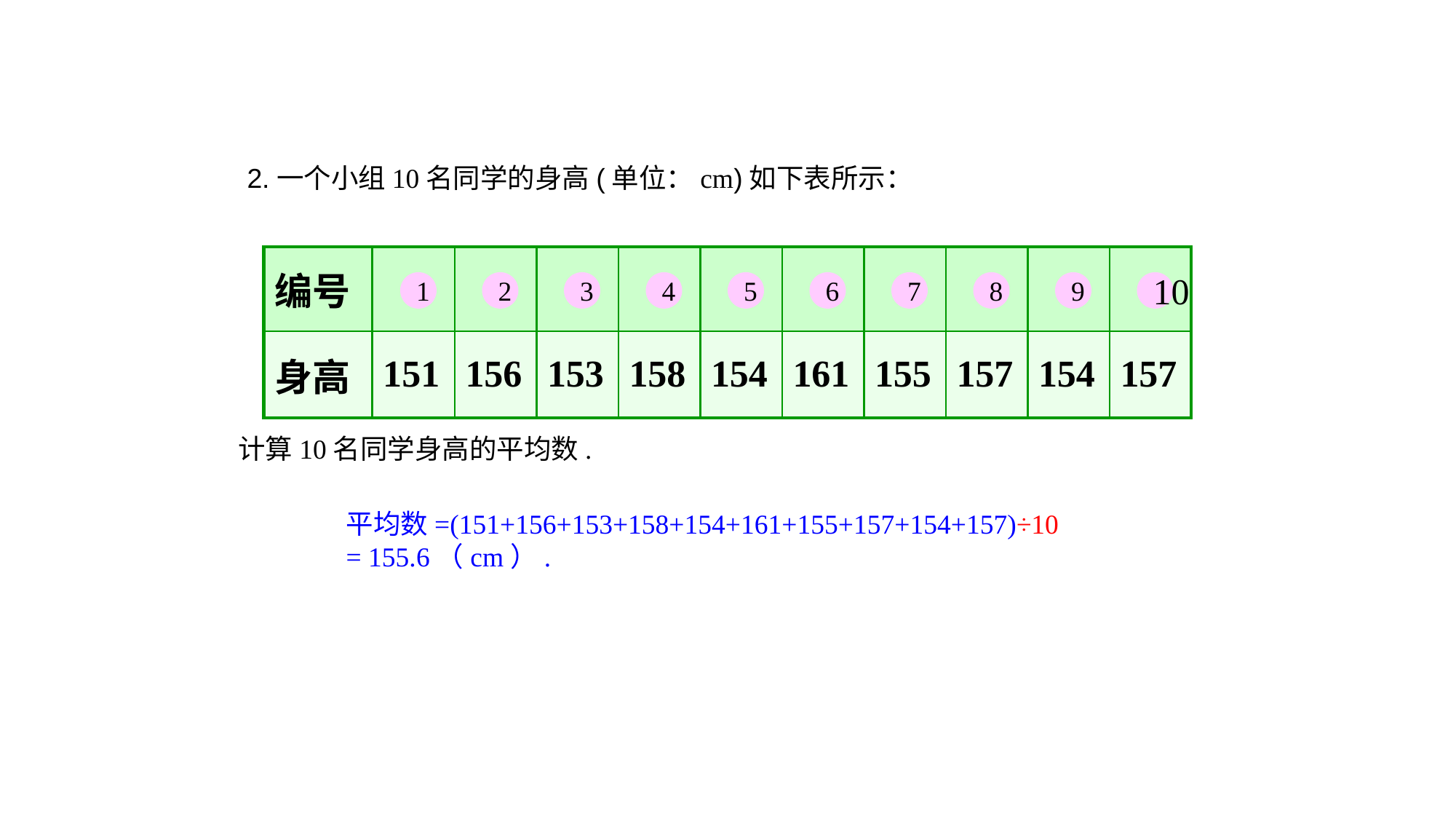

2.一个小组10名同学的身高(单位：cm)如下表所示：
| 编号 |  |  |  |  |  |  |  |  |  |  |
| --- | --- | --- | --- | --- | --- | --- | --- | --- | --- | --- |
| 身高 | 151 | 156 | 153 | 158 | 154 | 161 | 155 | 157 | 154 | 157 |
1
2
3
4
5
6
7
8
9
10
计算10名同学身高的平均数.
平均数=(151+156+153+158+154+161+155+157+154+157)÷10
= 155.6（cm）.